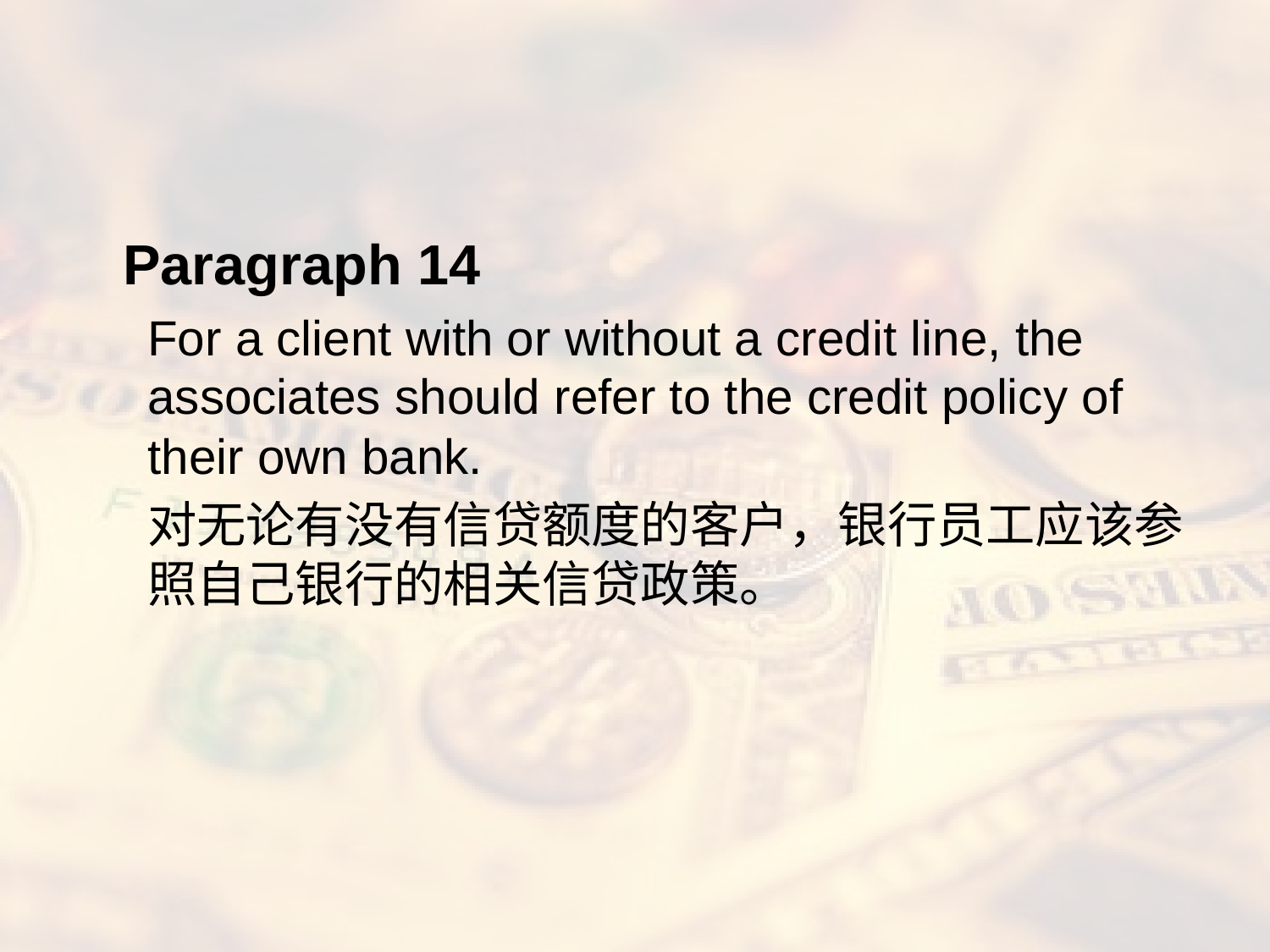

#
   Paragraph 14
For a client with or without a credit line, the associates should refer to the credit policy of their own bank.
对无论有没有信贷额度的客户，银行员工应该参照自己银行的相关信贷政策。